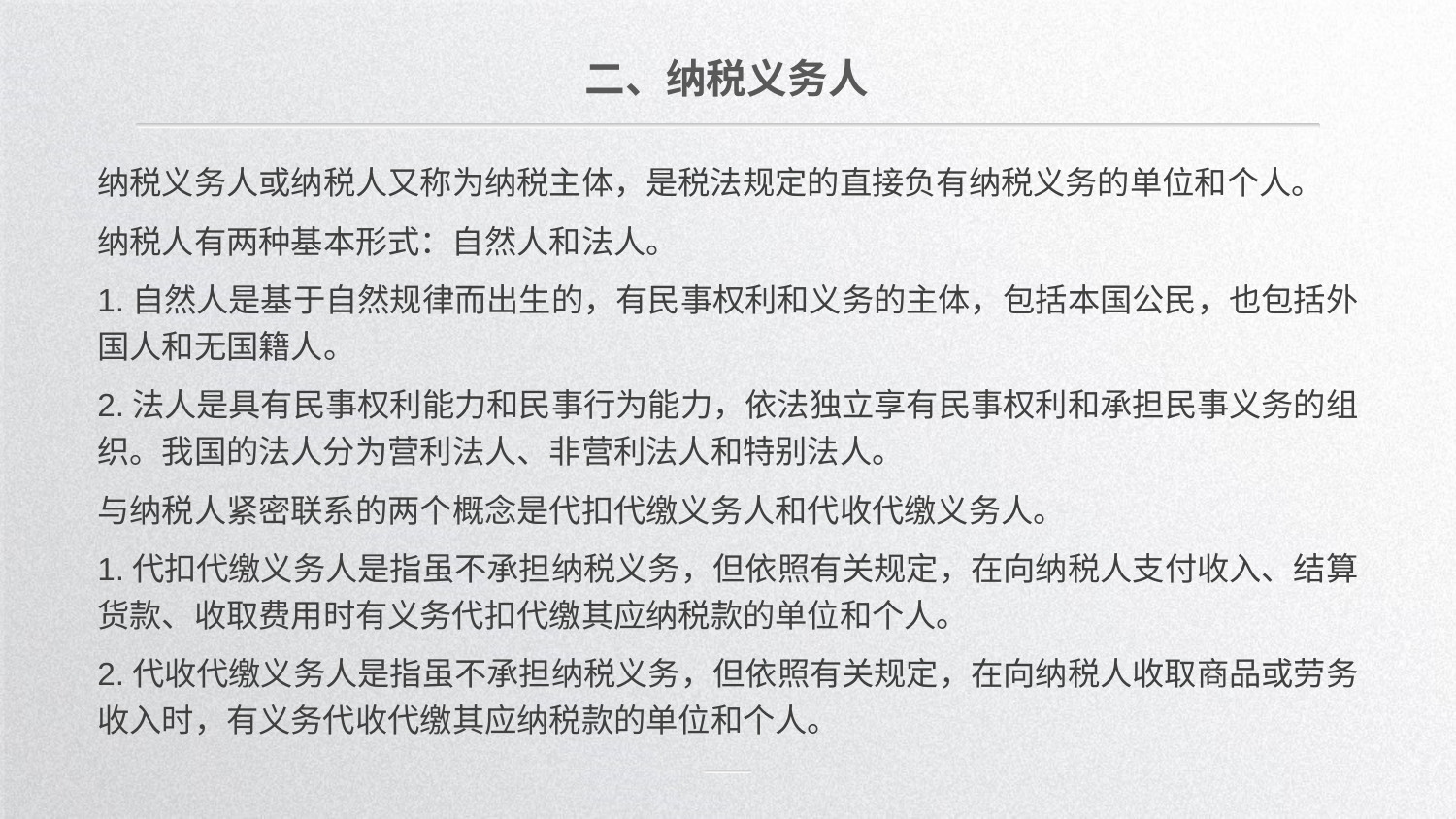

二、纳税义务人
纳税义务人或纳税人又称为纳税主体，是税法规定的直接负有纳税义务的单位和个人。
纳税人有两种基本形式：自然人和法人。
1.自然人是基于自然规律而出生的，有民事权利和义务的主体，包括本国公民，也包括外国人和无国籍人。
2.法人是具有民事权利能力和民事行为能力，依法独立享有民事权利和承担民事义务的组织。我国的法人分为营利法人、非营利法人和特别法人。
与纳税人紧密联系的两个概念是代扣代缴义务人和代收代缴义务人。
1.代扣代缴义务人是指虽不承担纳税义务，但依照有关规定，在向纳税人支付收入、结算货款、收取费用时有义务代扣代缴其应纳税款的单位和个人。
2.代收代缴义务人是指虽不承担纳税义务，但依照有关规定，在向纳税人收取商品或劳务收入时，有义务代收代缴其应纳税款的单位和个人。